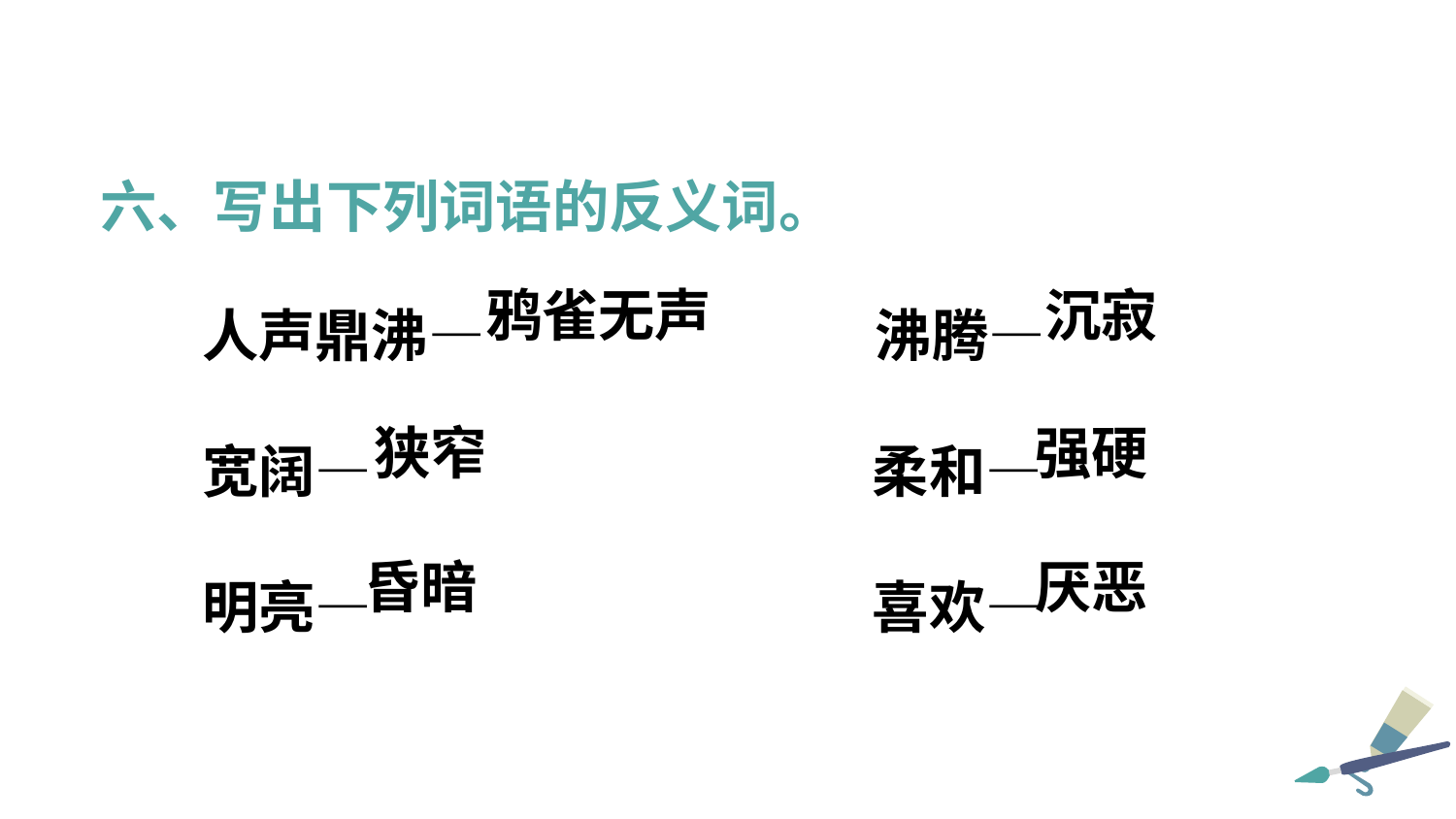

六、写出下列词语的反义词。
人声鼎沸—                            沸腾—
宽阔—                                       柔和—
明亮—                                       喜欢—
鸦雀无声
沉寂
狭窄
强硬
昏暗
厌恶